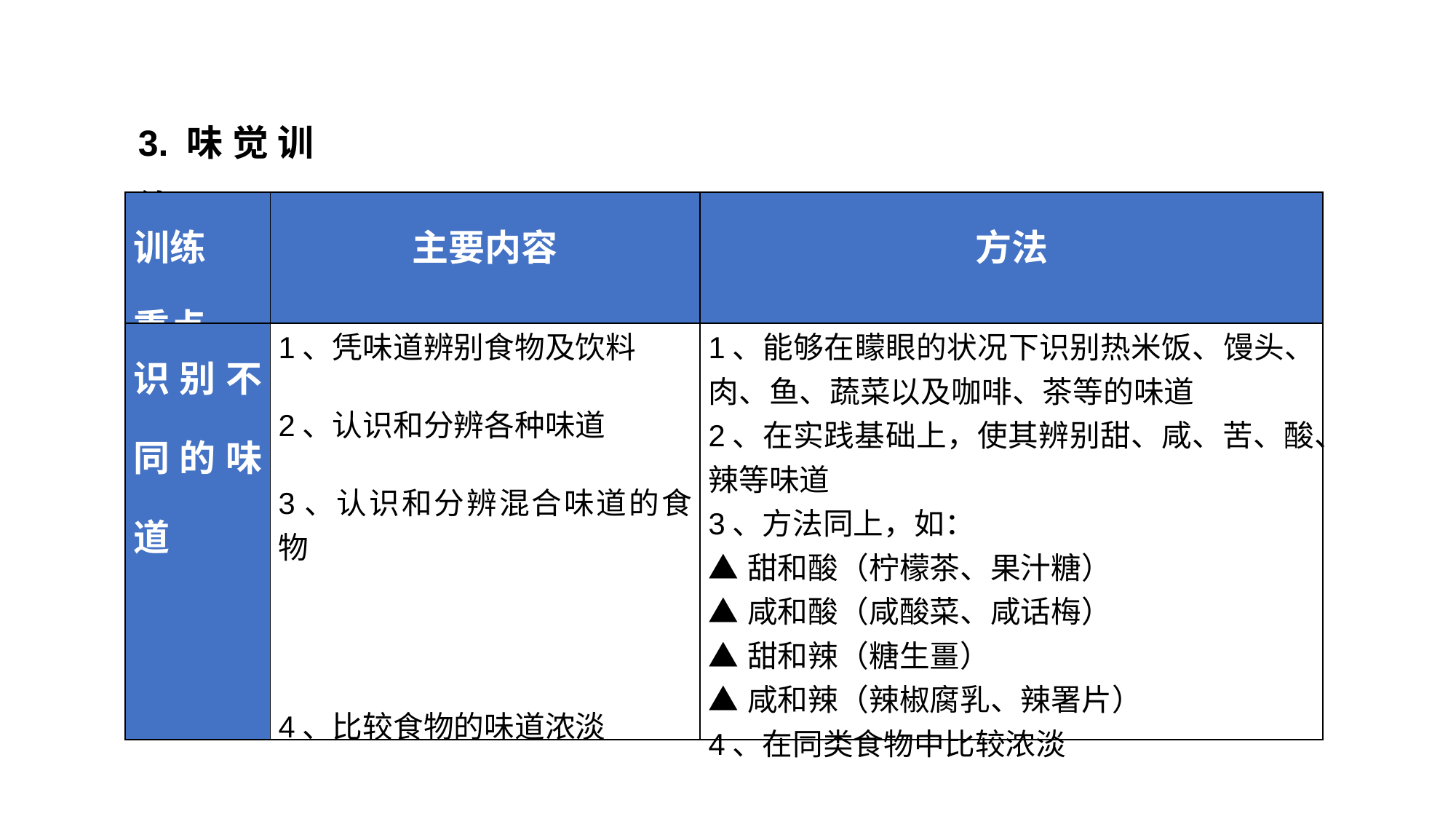

3.味觉训练
| 训练 重点 | 主要内容 | 方法 |
| --- | --- | --- |
| 识别不同的味道 | 1、凭味道辨别食物及饮料 2、认识和分辨各种味道 3、认识和分辨混合味道的食物 4、比较食物的味道浓淡 | 1、能够在矇眼的状况下识别热米饭、馒头、肉、鱼、蔬菜以及咖啡、茶等的味道 2、在实践基础上，使其辨别甜、咸、苦、酸、辣等味道 3、方法同上，如： ▲甜和酸（柠檬茶、果汁糖） ▲咸和酸（咸酸菜、咸话梅） ▲甜和辣（糖生畺） ▲咸和辣（辣椒腐乳、辣署片） 4、在同类食物中比较浓淡 |